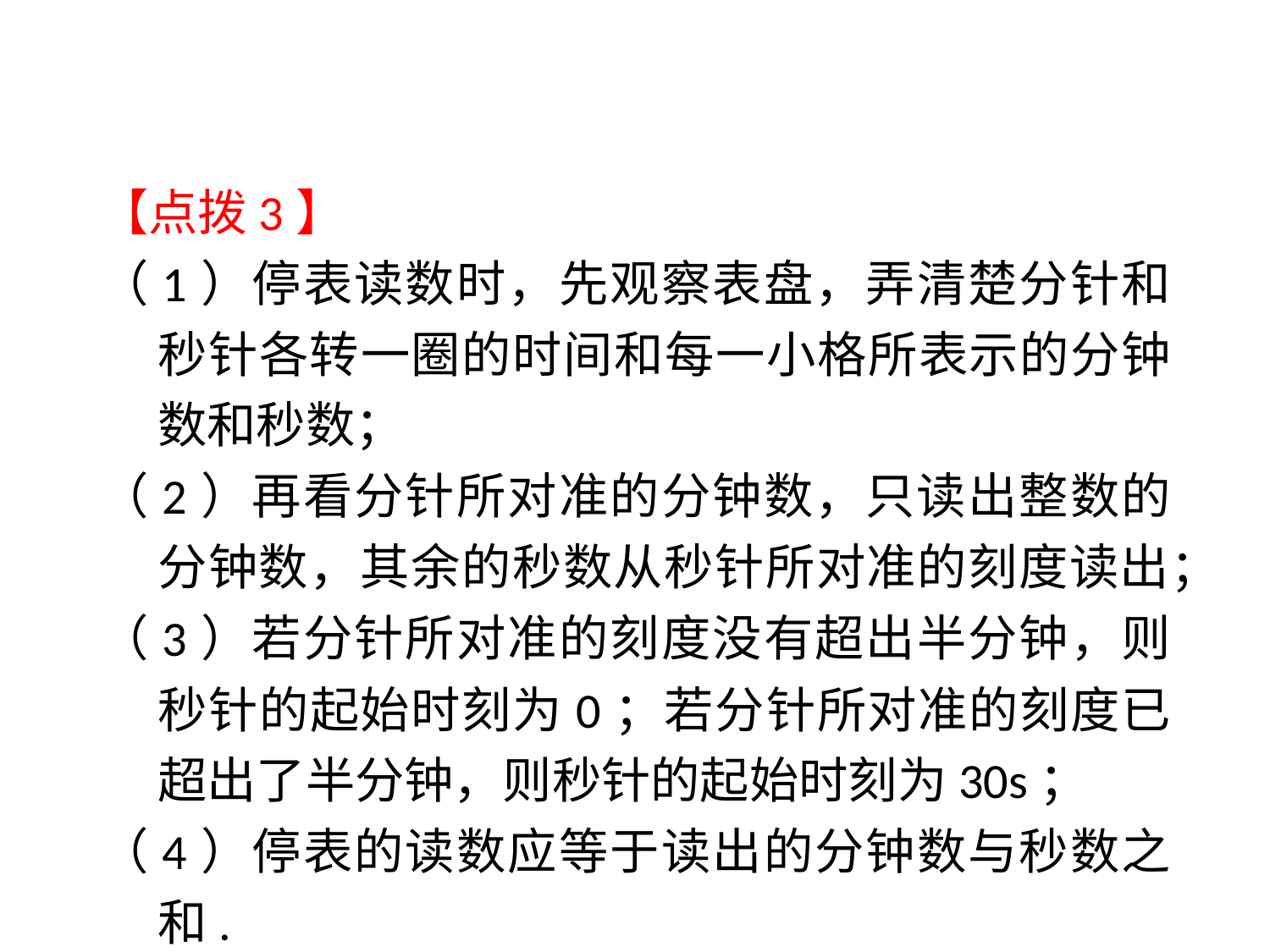

【点拨3】
（1）停表读数时，先观察表盘，弄清楚分针和秒针各转一圈的时间和每一小格所表示的分钟数和秒数；
（2）再看分针所对准的分钟数，只读出整数的分钟数，其余的秒数从秒针所对准的刻度读出；
（3）若分针所对准的刻度没有超出半分钟，则秒针的起始时刻为0；若分针所对准的刻度已超出了半分钟，则秒针的起始时刻为30s；
（4）停表的读数应等于读出的分钟数与秒数之和.